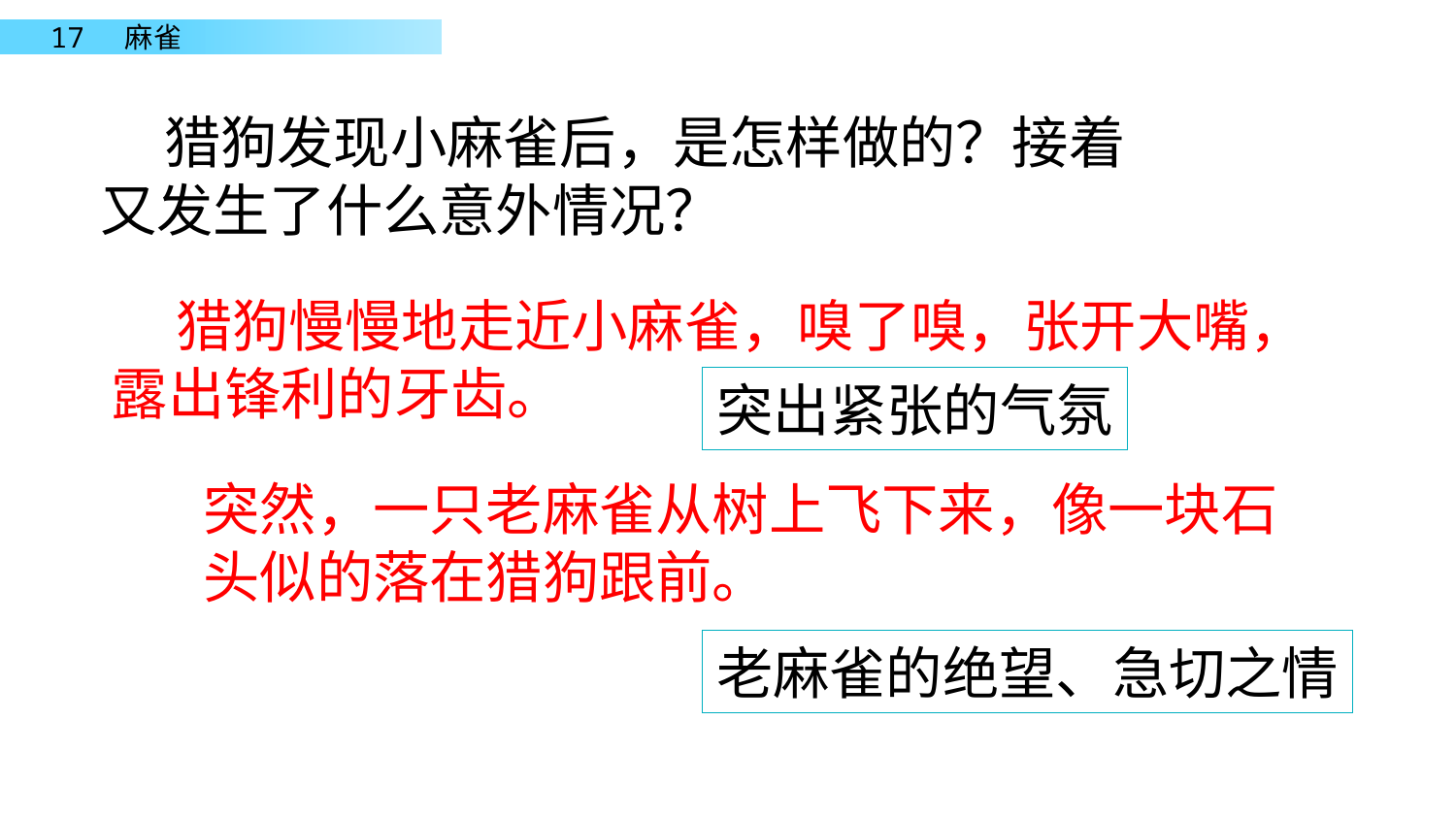

猎狗发现小麻雀后，是怎样做的？接着又发生了什么意外情况？
    猎狗慢慢地走近小麻雀，嗅了嗅，张开大嘴，露出锋利的牙齿。
突出紧张的气氛
突然，一只老麻雀从树上飞下来，像一块石头似的落在猎狗跟前。
老麻雀的绝望、急切之情